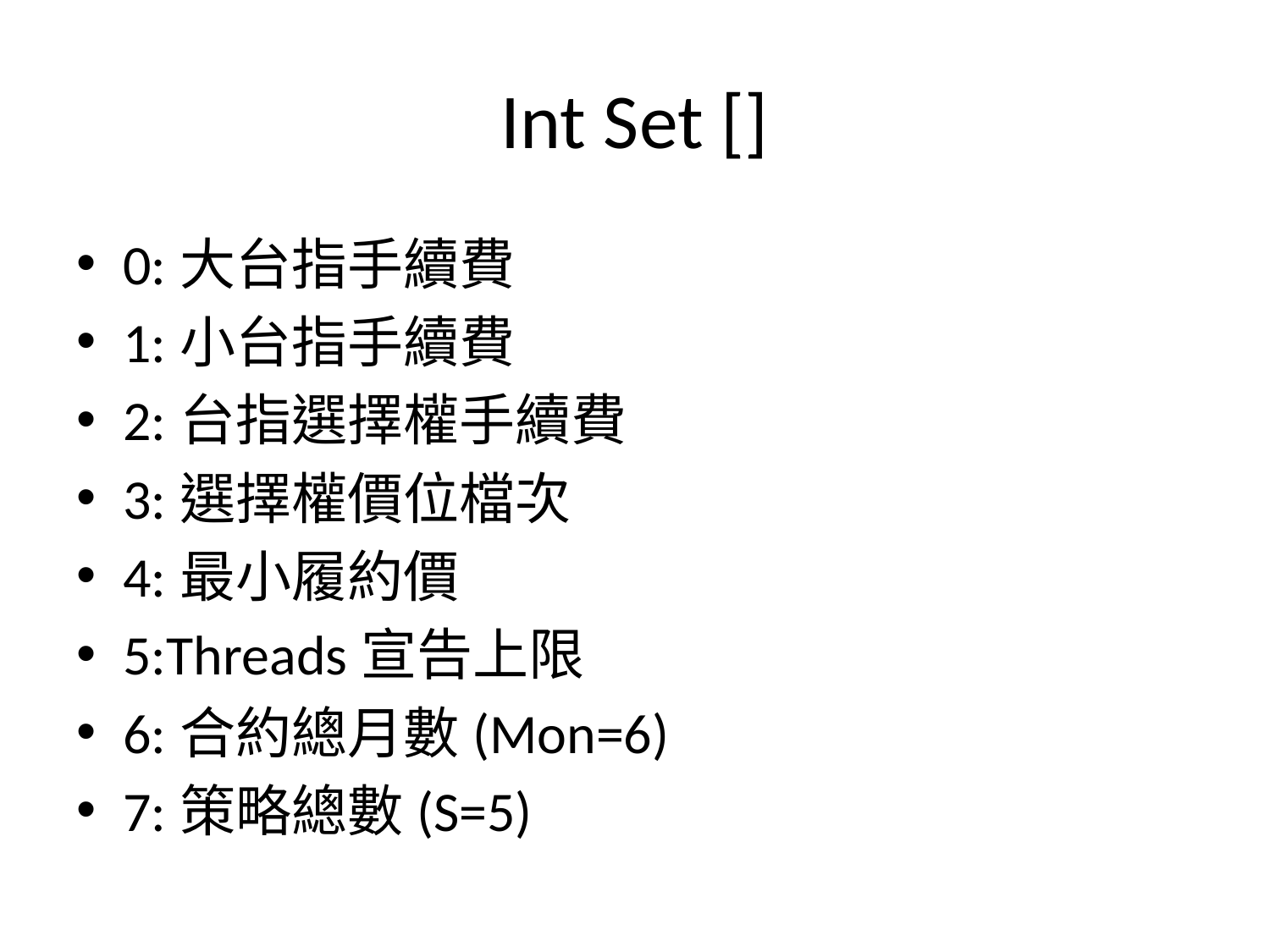

# Int Set []
0:大台指手續費
1:小台指手續費
2:台指選擇權手續費
3:選擇權價位檔次
4:最小履約價
5:Threads宣告上限
6:合約總月數(Mon=6)
7:策略總數(S=5)